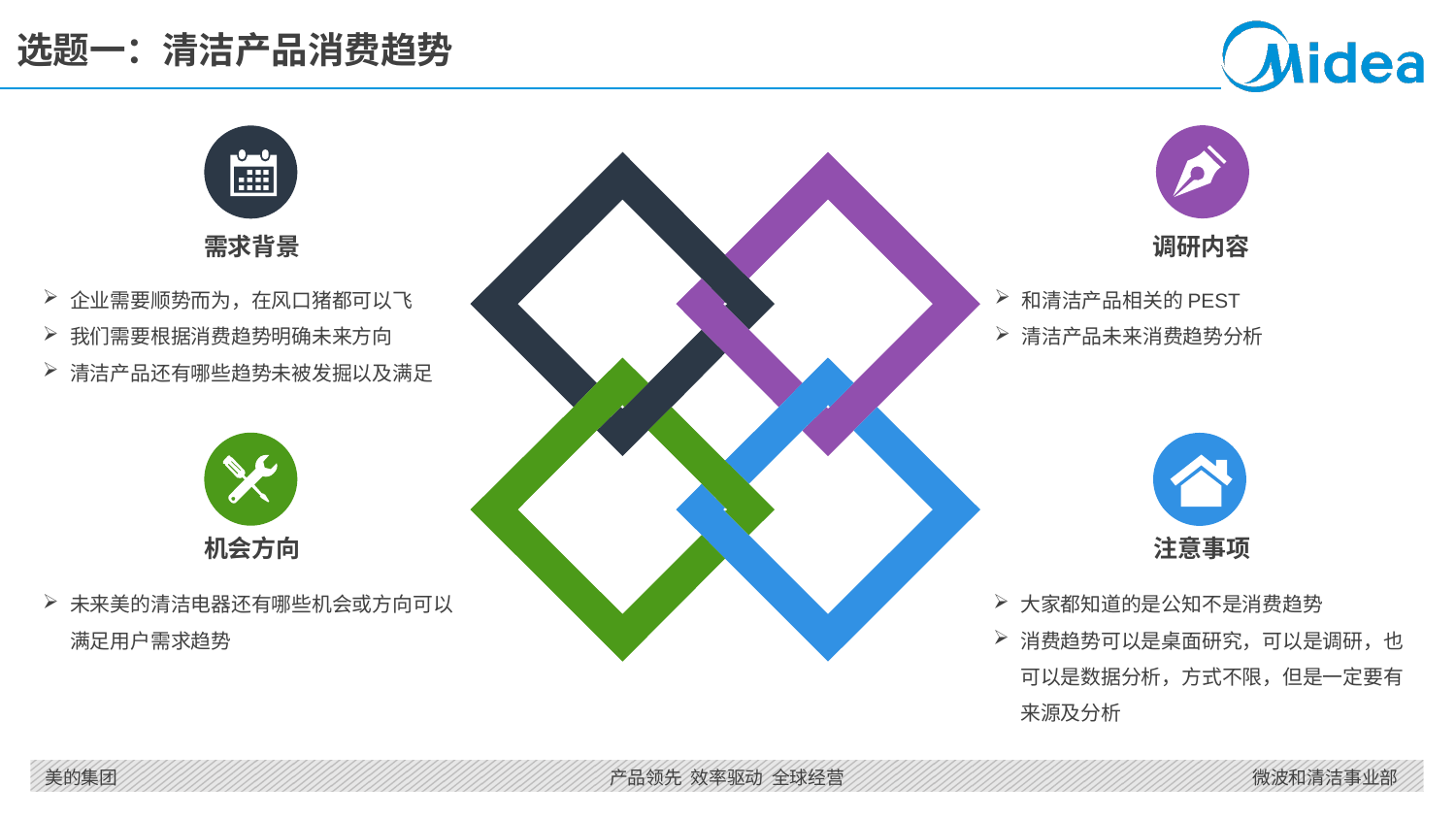

选题一：清洁产品消费趋势

需求背景
调研内容
企业需要顺势而为，在风口猪都可以飞
我们需要根据消费趋势明确未来方向
清洁产品还有哪些趋势未被发掘以及满足
和清洁产品相关的PEST
清洁产品未来消费趋势分析

机会方向
注意事项
未来美的清洁电器还有哪些机会或方向可以满足用户需求趋势
大家都知道的是公知不是消费趋势
消费趋势可以是桌面研究，可以是调研，也可以是数据分析，方式不限，但是一定要有来源及分析